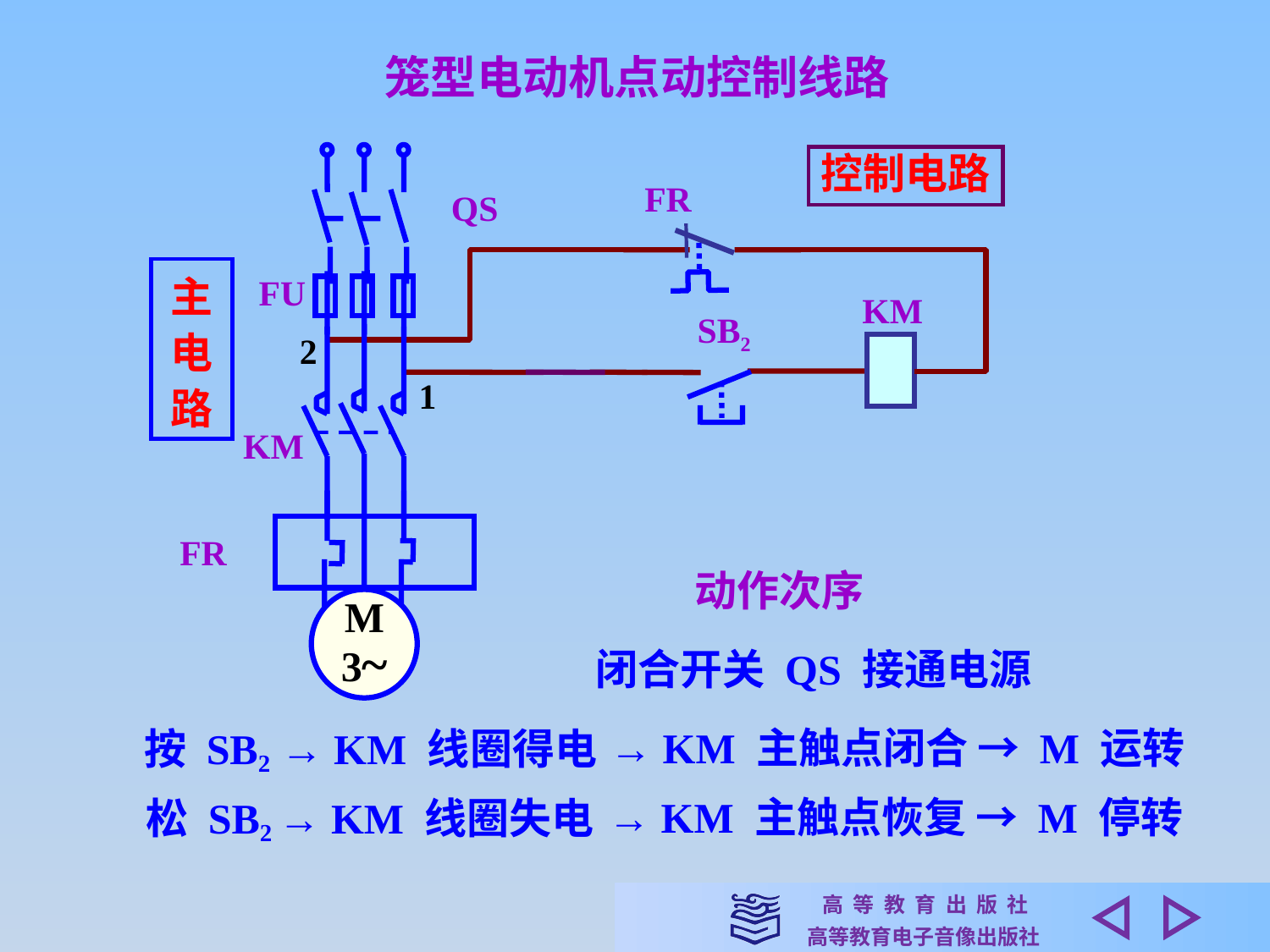

笼型电动机点动控制线路

控制电路
FR
QS

主电路
FU

KM
SB2
2

1

KM

FR

动作次序

M
3~
  闭合开关 QS 接通电源
→ KM 主触点闭合 → M 运转
按 SB2 → KM 线圈得电
→ KM 主触点恢复 → M 停转
松 SB2 → KM 线圈失电